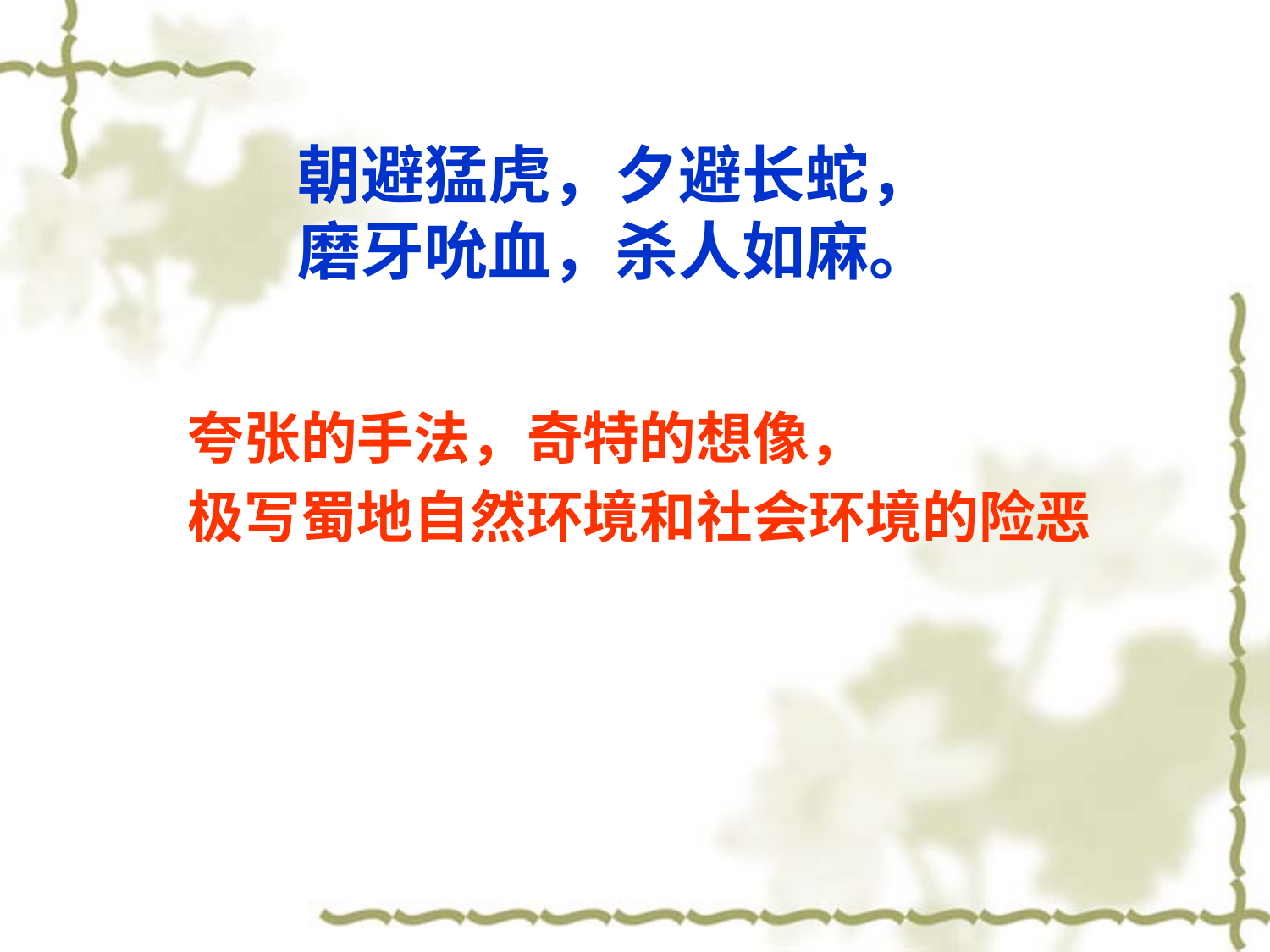

# 朝避猛虎，夕避长蛇， 磨牙吮血，杀人如麻。
夸张的手法，奇特的想像，
极写蜀地自然环境和社会环境的险恶